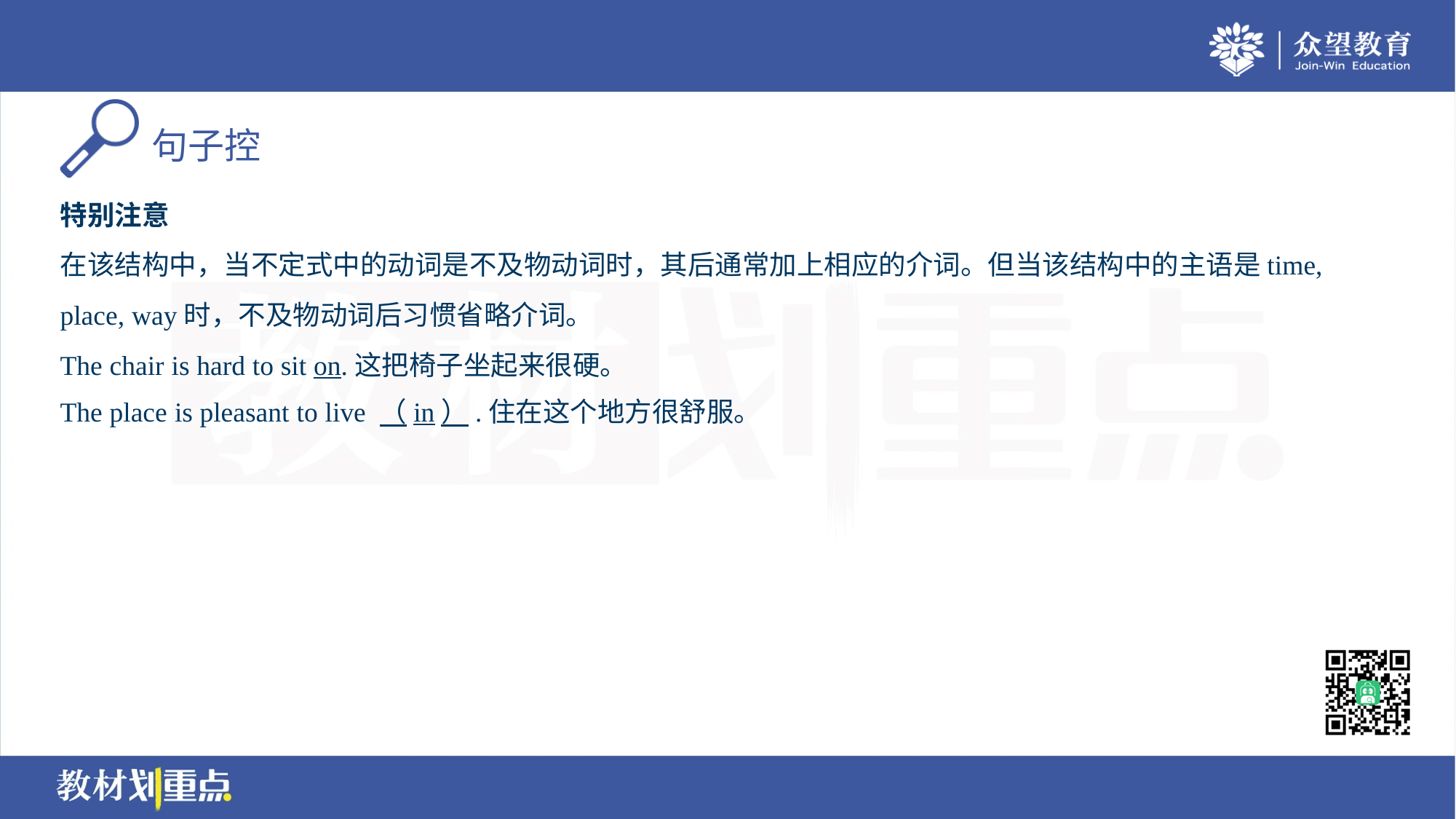

特别注意
在该结构中，当不定式中的动词是不及物动词时，其后通常加上相应的介词。但当该结构中的主语是time,
place, way时，不及物动词后习惯省略介词。
The chair is hard to sit on.这把椅子坐起来很硬。
The place is pleasant to live （in）.住在这个地方很舒服。